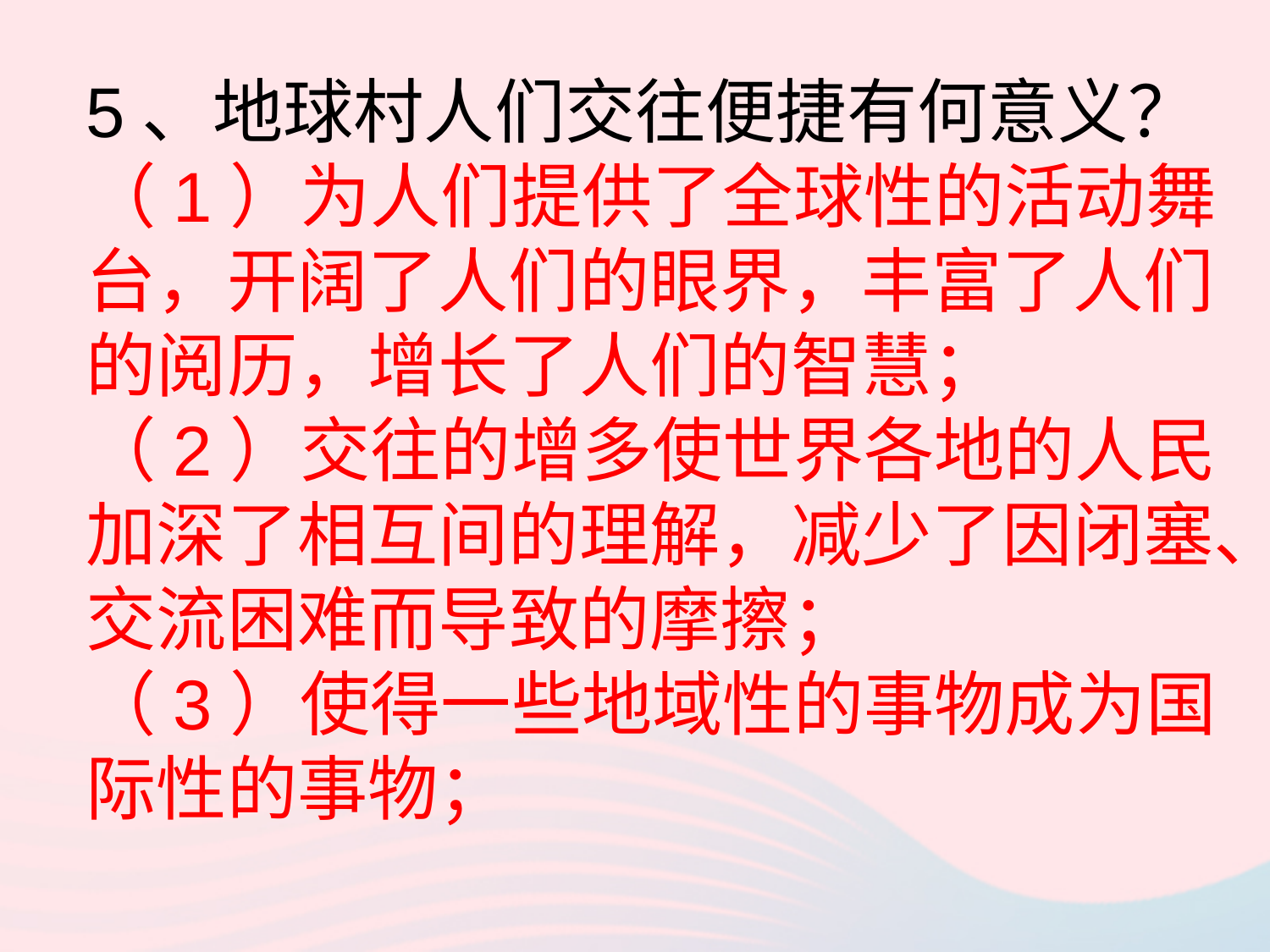

5、地球村人们交往便捷有何意义？
（1）为人们提供了全球性的活动舞台，开阔了人们的眼界，丰富了人们的阅历，增长了人们的智慧；
（2）交往的增多使世界各地的人民加深了相互间的理解，减少了因闭塞、交流困难而导致的摩擦；
（3）使得一些地域性的事物成为国际性的事物；